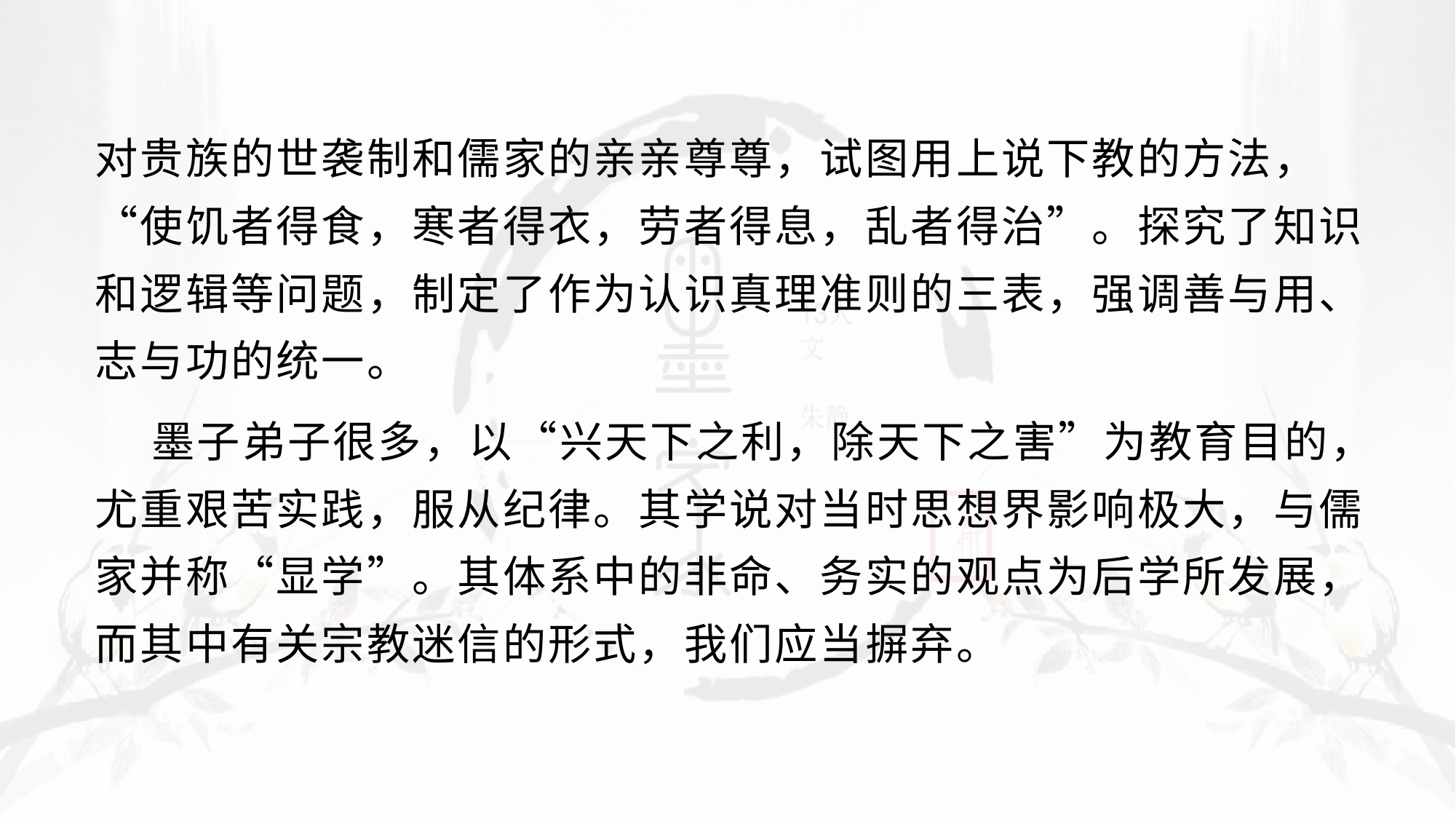

对贵族的世袭制和儒家的亲亲尊尊，试图用上说下教的方法，“使饥者得食，寒者得衣，劳者得息，乱者得治”。探究了知识和逻辑等问题，制定了作为认识真理准则的三表，强调善与用、志与功的统一。
    墨子弟子很多，以“兴天下之利，除天下之害”为教育目的，尤重艰苦实践，服从纪律。其学说对当时思想界影响极大，与儒家并称“显学”。其体系中的非命、务实的观点为后学所发展，而其中有关宗教迷信的形式，我们应当摒弃。